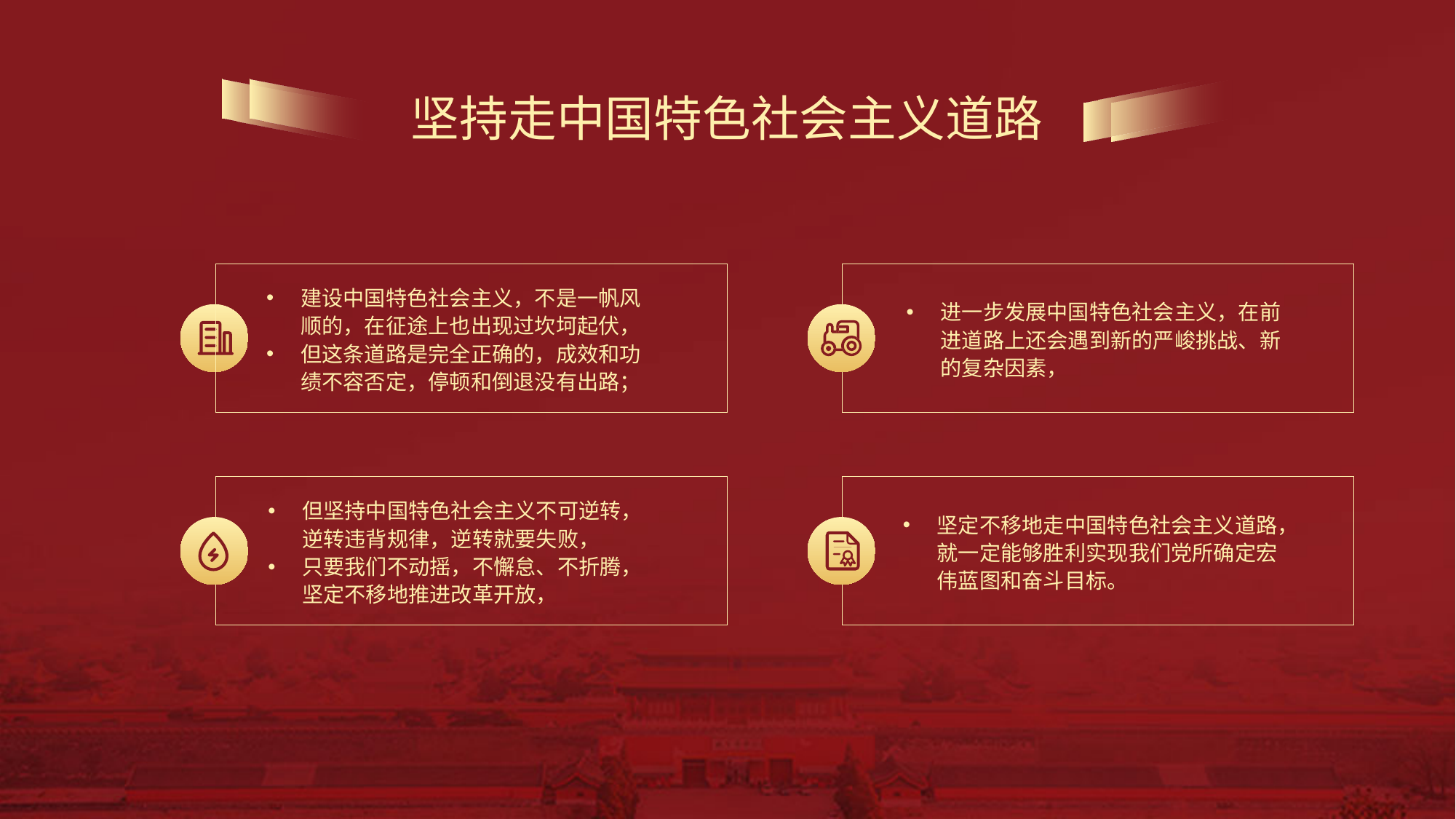

坚持走中国特色社会主义道路
建设中国特色社会主义，不是一帆风顺的，在征途上也出现过坎坷起伏，
但这条道路是完全正确的，成效和功绩不容否定，停顿和倒退没有出路；
进一步发展中国特色社会主义，在前进道路上还会遇到新的严峻挑战、新的复杂因素，

但坚持中国特色社会主义不可逆转，逆转违背规律，逆转就要失败，
只要我们不动摇，不懈怠、不折腾，坚定不移地推进改革开放，
坚定不移地走中国特色社会主义道路，就一定能够胜利实现我们党所确定宏伟蓝图和奋斗目标。